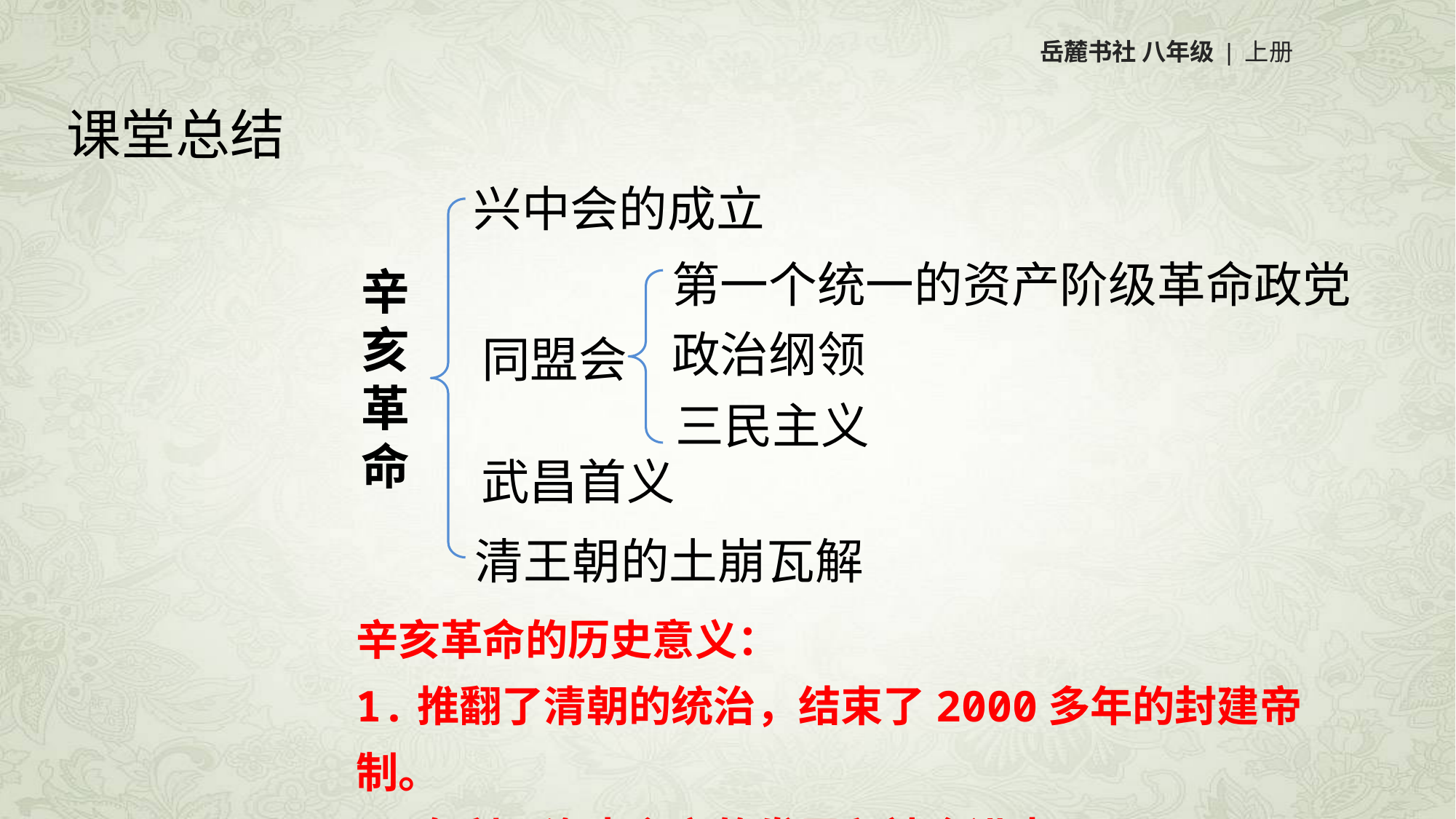

岳麓书社 八年级 | 上册
课堂总结

兴中会的成立

第一个统一的资产阶级革命政党
辛亥革命

同盟会
政治纲领
三民主义
武昌首义
清王朝的土崩瓦解
辛亥革命的历史意义：
1.推翻了清朝的统治，结束了2000多年的封建帝制。
2.有利于资本主义的发展和社会进步。